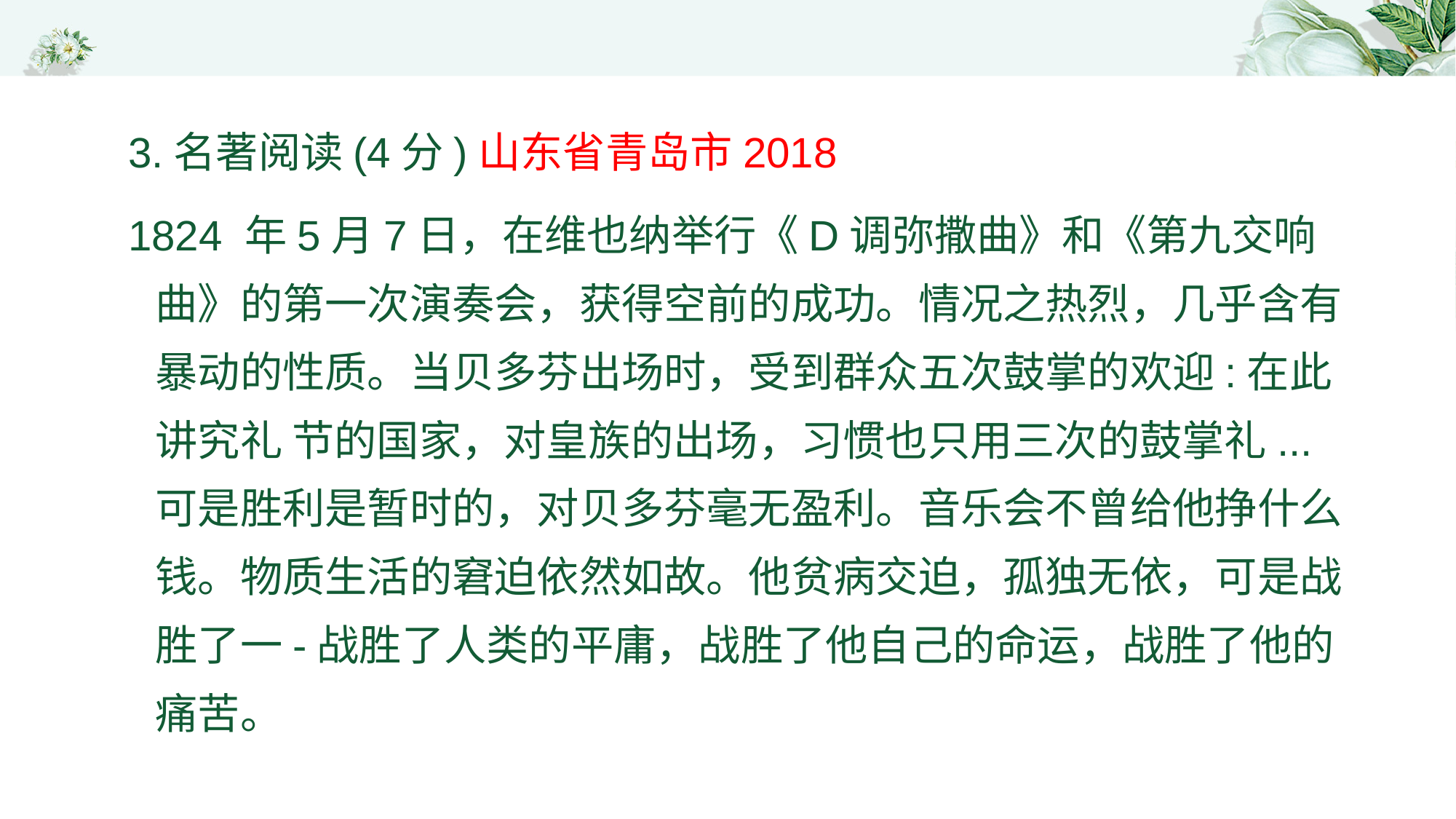

3.名著阅读(4分)山东省青岛市2018
1824 年5月7日，在维也纳举行《D调弥撒曲》和《第九交响曲》的第一次演奏会，获得空前的成功。情况之热烈，几乎含有暴动的性质。当贝多芬出场时，受到群众五次鼓掌的欢迎:在此讲究礼 节的国家，对皇族的出场，习惯也只用三次的鼓掌礼...可是胜利是暂时的，对贝多芬毫无盈利。音乐会不曾给他挣什么钱。物质生活的窘迫依然如故。他贫病交迫，孤独无依，可是战胜了一-战胜了人类的平庸，战胜了他自己的命运，战胜了他的痛苦。